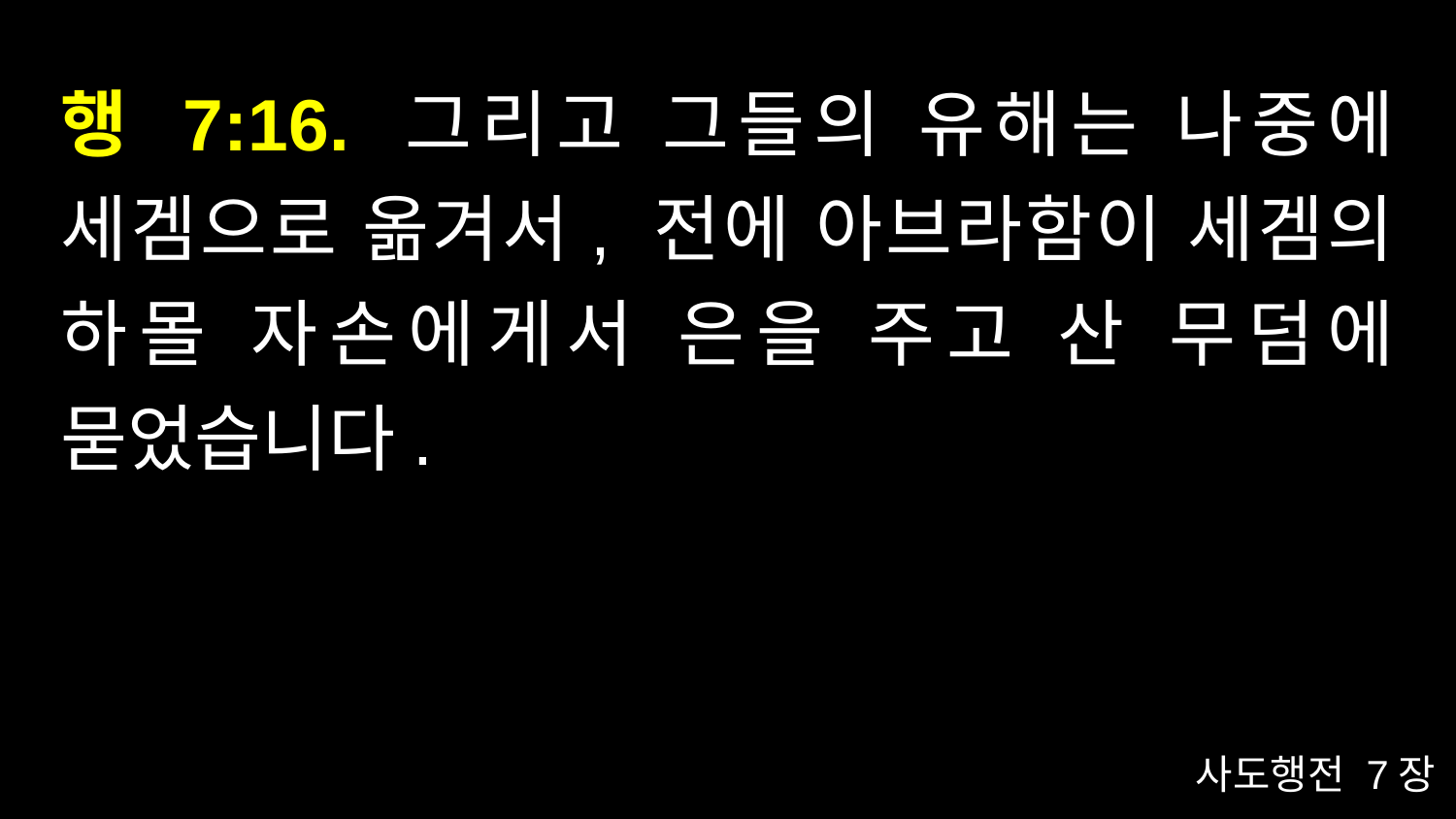

# 행 7:16. 그리고 그들의 유해는 나중에 세겜으로 옮겨서, 전에 아브라함이 세겜의 하몰 자손에게서 은을 주고 산 무덤에 묻었습니다.
사도행전 7장